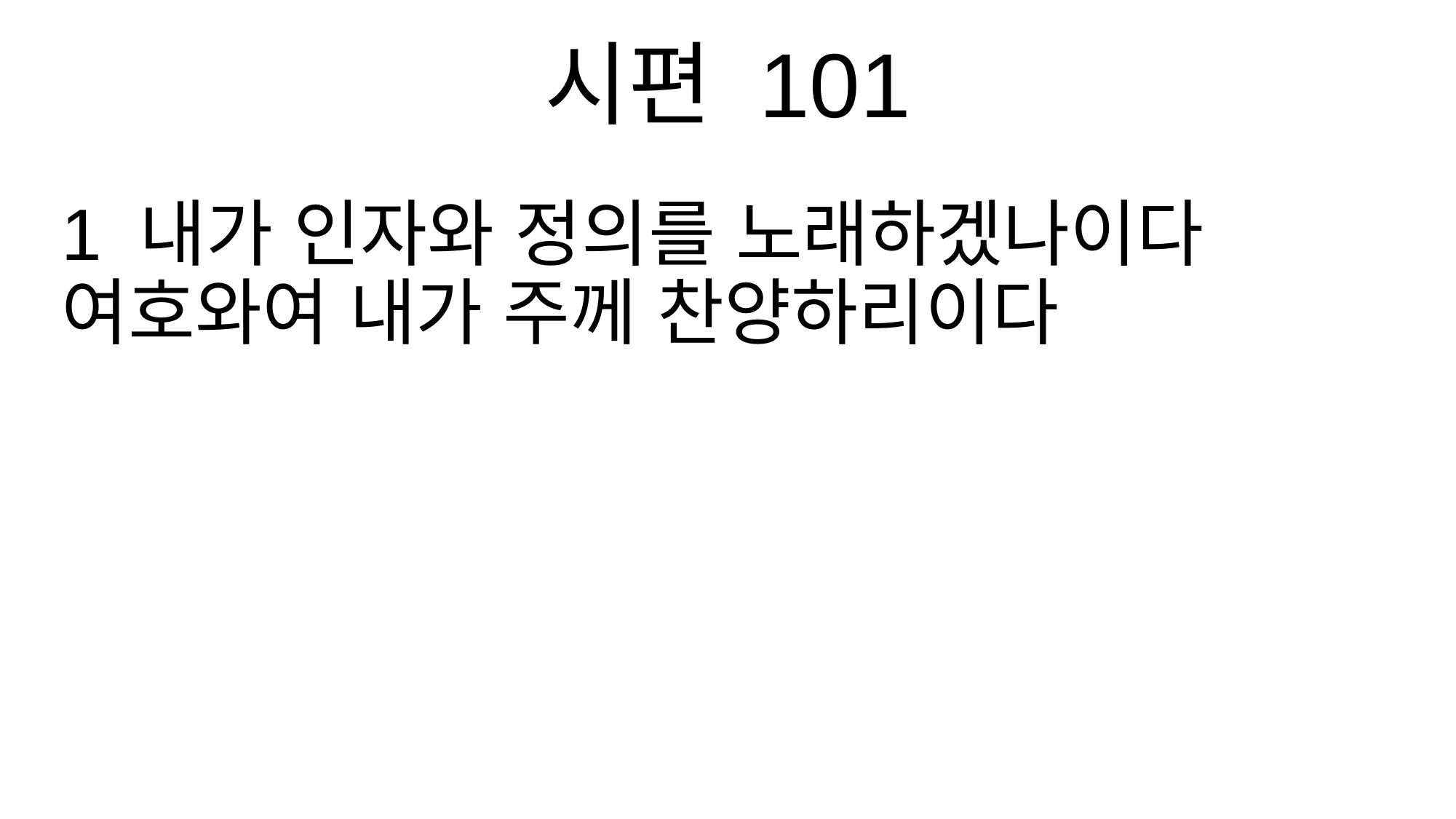

시편 101
1 내가 인자와 정의를 노래하겠나이다 여호와여 내가 주께 찬양하리이다